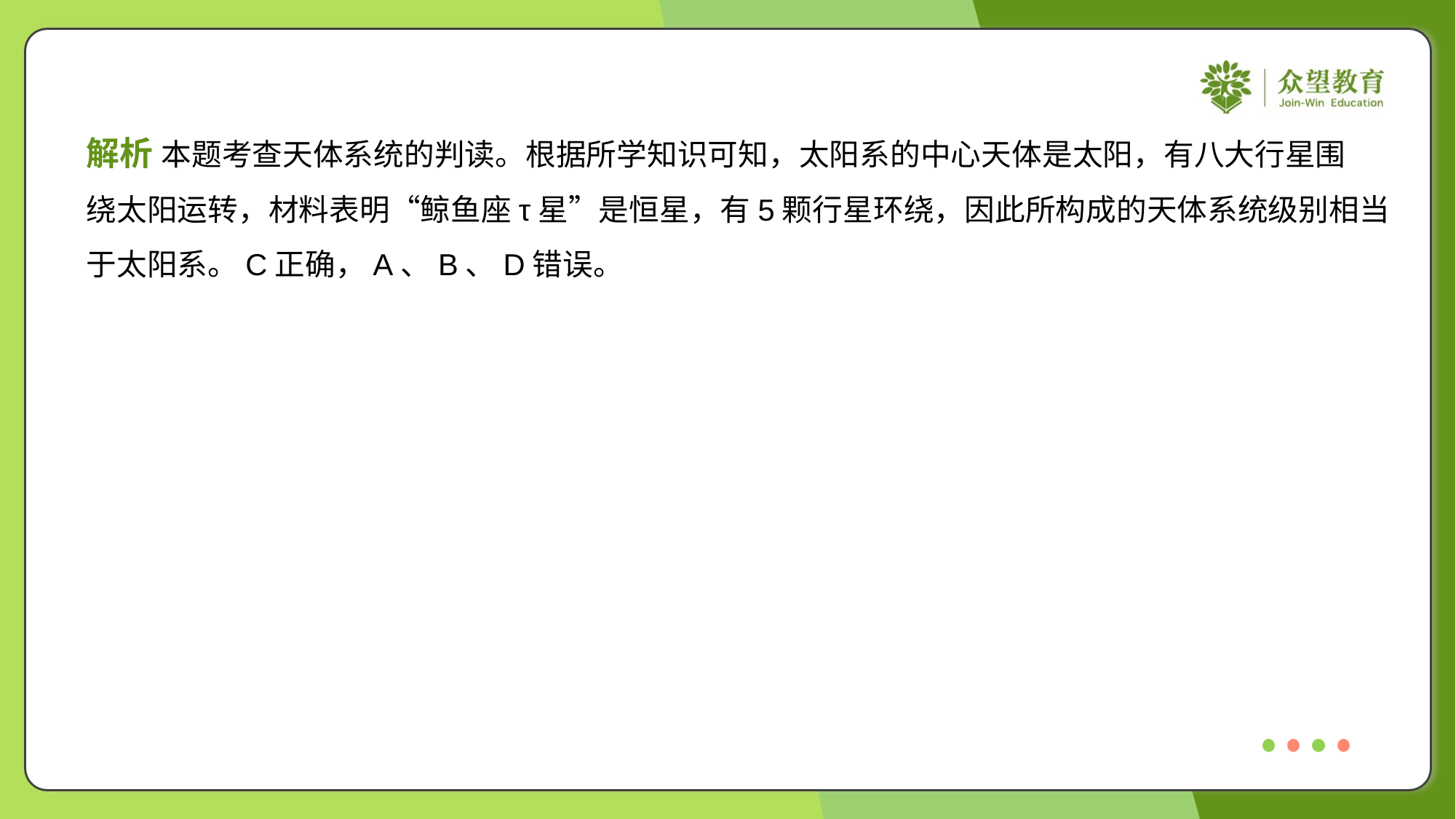

解析 本题考查天体系统的判读。根据所学知识可知，太阳系的中心天体是太阳，有八大行星围
绕太阳运转，材料表明“鲸鱼座τ星”是恒星，有5颗行星环绕，因此所构成的天体系统级别相当
于太阳系。C正确，A、B、D错误。